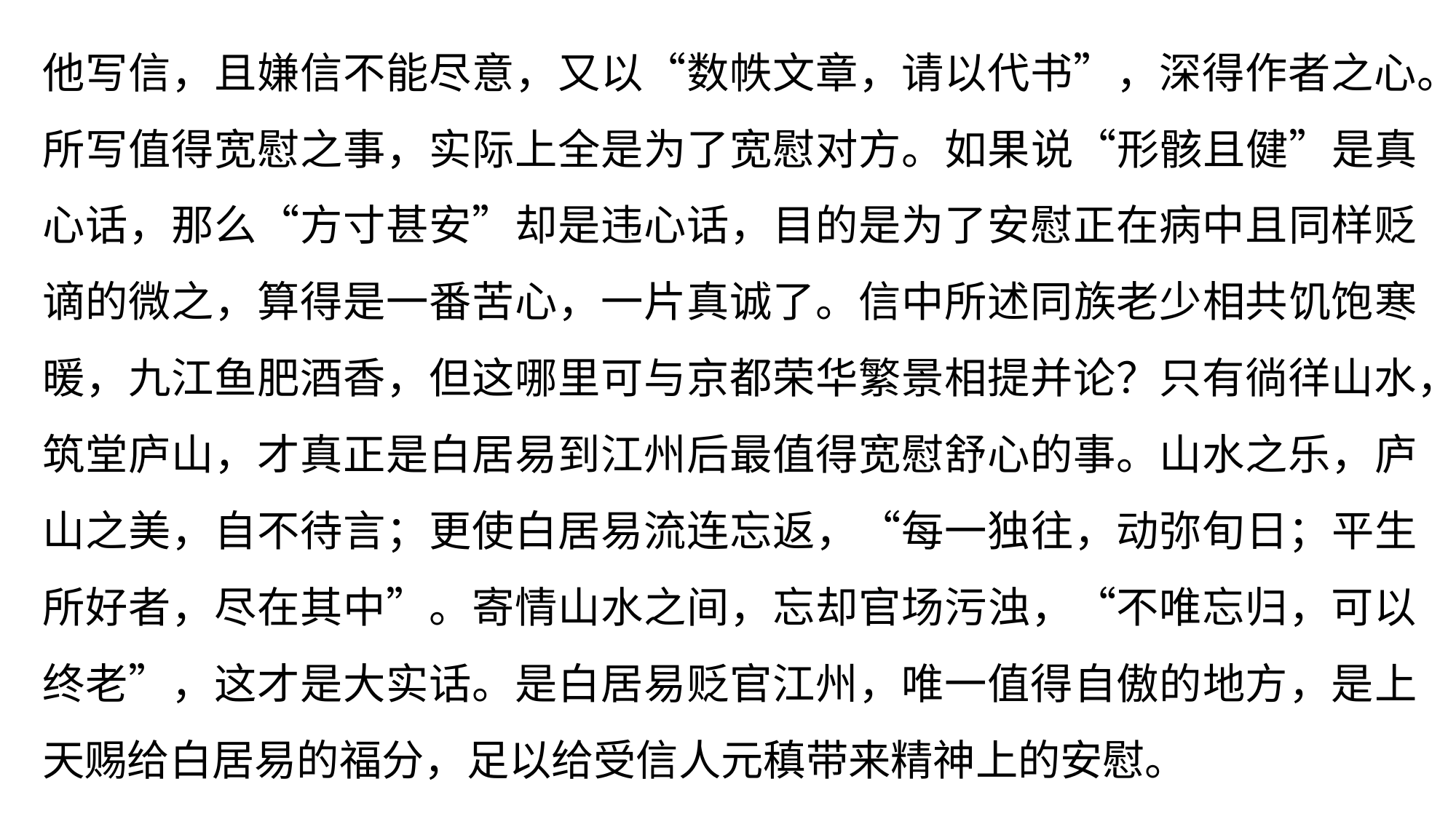

他写信，且嫌信不能尽意，又以“数帙文章，请以代书”，深得作者之心。所写值得宽慰之事，实际上全是为了宽慰对方。如果说“形骸且健”是真心话，那么“方寸甚安”却是违心话，目的是为了安慰正在病中且同样贬谪的微之，算得是一番苦心，一片真诚了。信中所述同族老少相共饥饱寒暖，九江鱼肥酒香，但这哪里可与京都荣华繁景相提并论？只有徜徉山水，筑堂庐山，才真正是白居易到江州后最值得宽慰舒心的事。山水之乐，庐山之美，自不待言；更使白居易流连忘返，“每一独往，动弥旬日；平生所好者，尽在其中”。寄情山水之间，忘却官场污浊，“不唯忘归，可以终老”，这才是大实话。是白居易贬官江州，唯一值得自傲的地方，是上天赐给白居易的福分，足以给受信人元稹带来精神上的安慰。